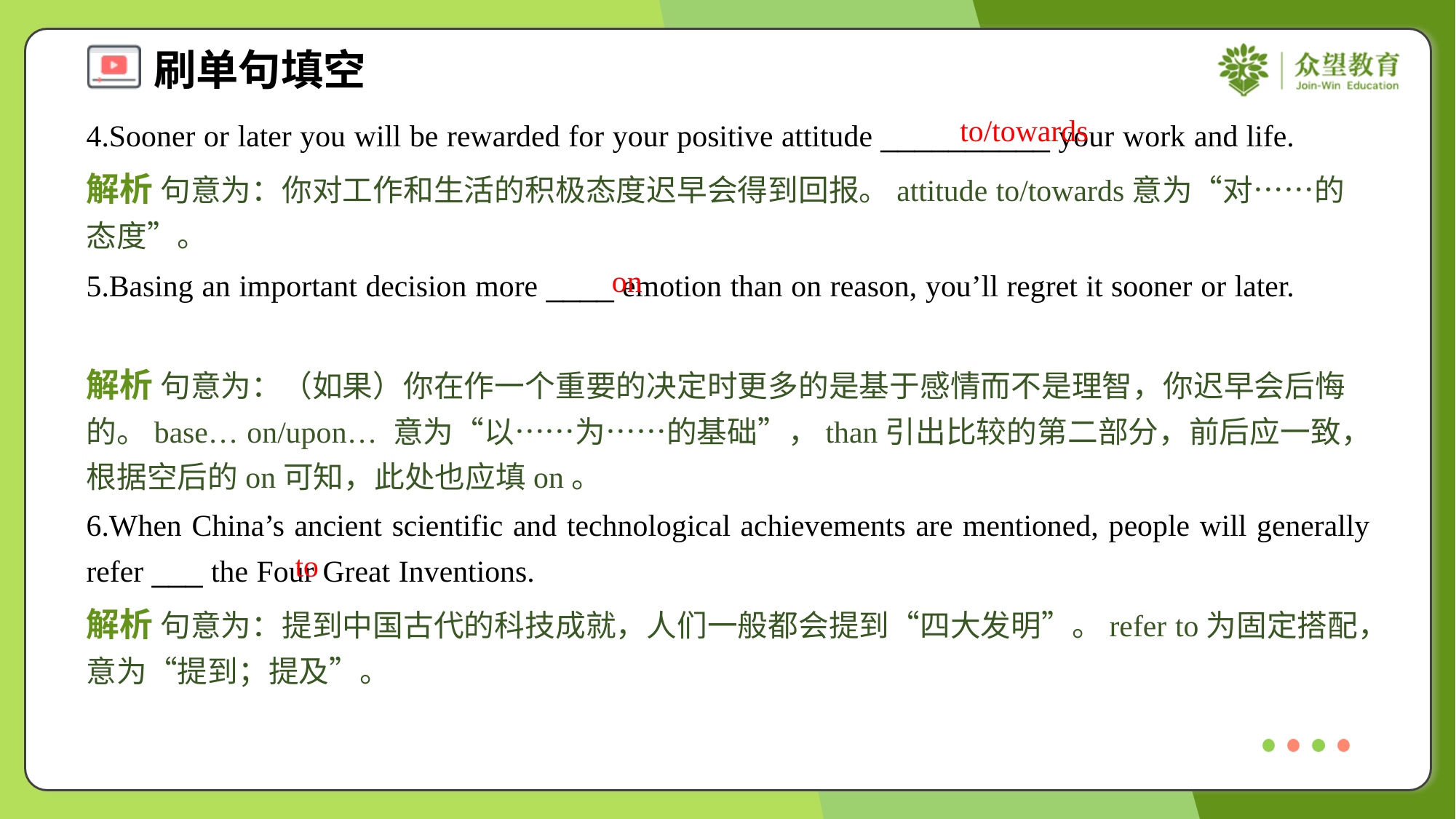

to/towards
4.Sooner or later you will be rewarded for your positive attitude __________ your work and life.
解析 句意为：你对工作和生活的积极态度迟早会得到回报。attitude to/towards意为“对……的态度”。
on
5.Basing an important decision more ____ emotion than on reason, you’ll regret it sooner or later.
解析 句意为：（如果）你在作一个重要的决定时更多的是基于感情而不是理智，你迟早会后悔的。base… on/upon… 意为“以……为……的基础”，than引出比较的第二部分，前后应一致，根据空后的on可知，此处也应填on。
6.When China’s ancient scientific and technological achievements are mentioned, people will generally refer ___ the Four Great Inventions.
to
解析 句意为：提到中国古代的科技成就，人们一般都会提到“四大发明”。refer to为固定搭配，意为“提到；提及”。